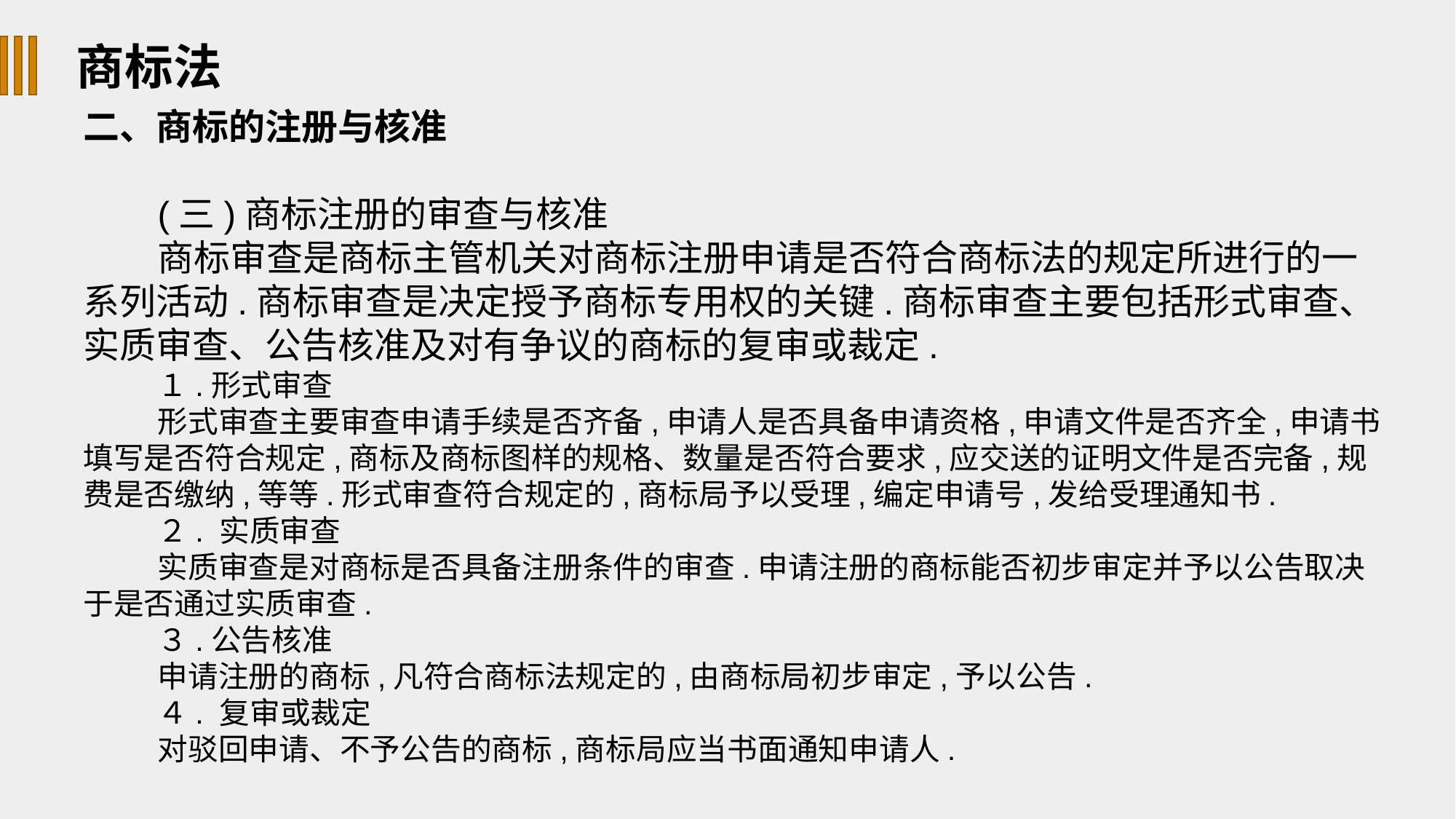

商标法

二、商标的注册与核准

(三)商标注册的审查与核准
商标审查是商标主管机关对商标注册申请是否符合商标法的规定所进行的一系列活动.商标审查是决定授予商标专用权的关键.商标审查主要包括形式审查、实质审查、公告核准及对有争议的商标的复审或裁定.
１.形式审查
形式审查主要审查申请手续是否齐备,申请人是否具备申请资格,申请文件是否齐全,申请书填写是否符合规定,商标及商标图样的规格、数量是否符合要求,应交送的证明文件是否完备,规费是否缴纳,等等.形式审查符合规定的,商标局予以受理,编定申请号,发给受理通知书.
２. 实质审查
实质审查是对商标是否具备注册条件的审查.申请注册的商标能否初步审定并予以公告取决于是否通过实质审查.
３.公告核准
申请注册的商标,凡符合商标法规定的,由商标局初步审定,予以公告.
４. 复审或裁定
对驳回申请、不予公告的商标,商标局应当书面通知申请人.